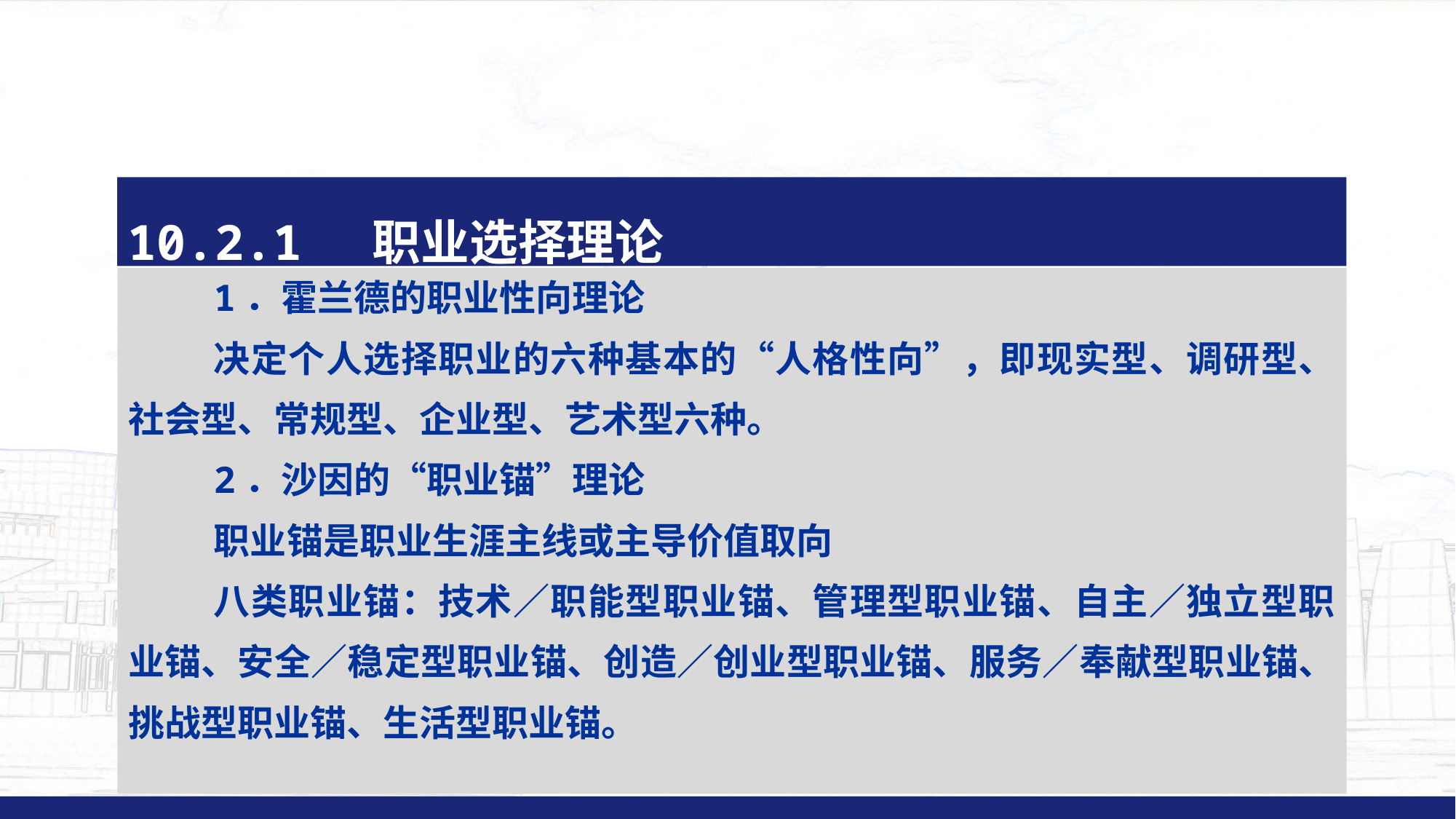

#
10.2.1  职业选择理论

1．霍兰德的职业性向理论
决定个人选择职业的六种基本的“人格性向”，即现实型、调研型、社会型、常规型、企业型、艺术型六种。
2．沙因的“职业锚”理论
职业锚是职业生涯主线或主导价值取向
八类职业锚：技术／职能型职业锚、管理型职业锚、自主／独立型职业锚、安全／稳定型职业锚、创造／创业型职业锚、服务／奉献型职业锚、挑战型职业锚、生活型职业锚。